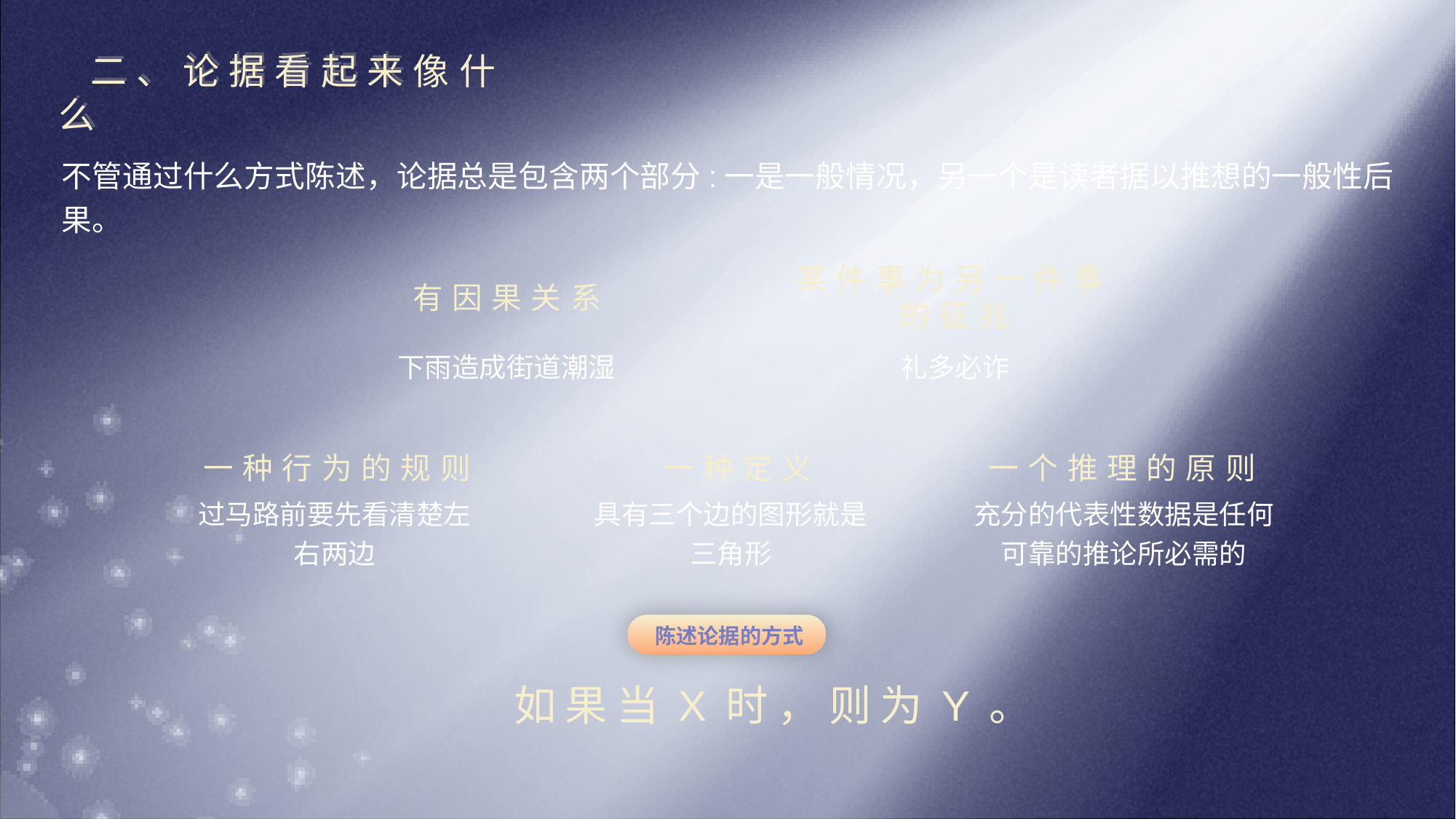

二、论据看起来像什么
二、论据看起来像什么
不管通过什么方式陈述，论据总是包含两个部分:一是一般情况，另一个是读者据以推想的一般性后果。
某件事为另一件事的征兆

礼多必诈

有因果关系
下雨造成街道潮湿

一种行为的规则
过马路前要先看清楚左右两边

一种定义
具有三个边的图形就是三角形

一个推理的原则
充分的代表性数据是任何可靠的推论所必需的

陈述论据的方式

如果当X时，则为Y。